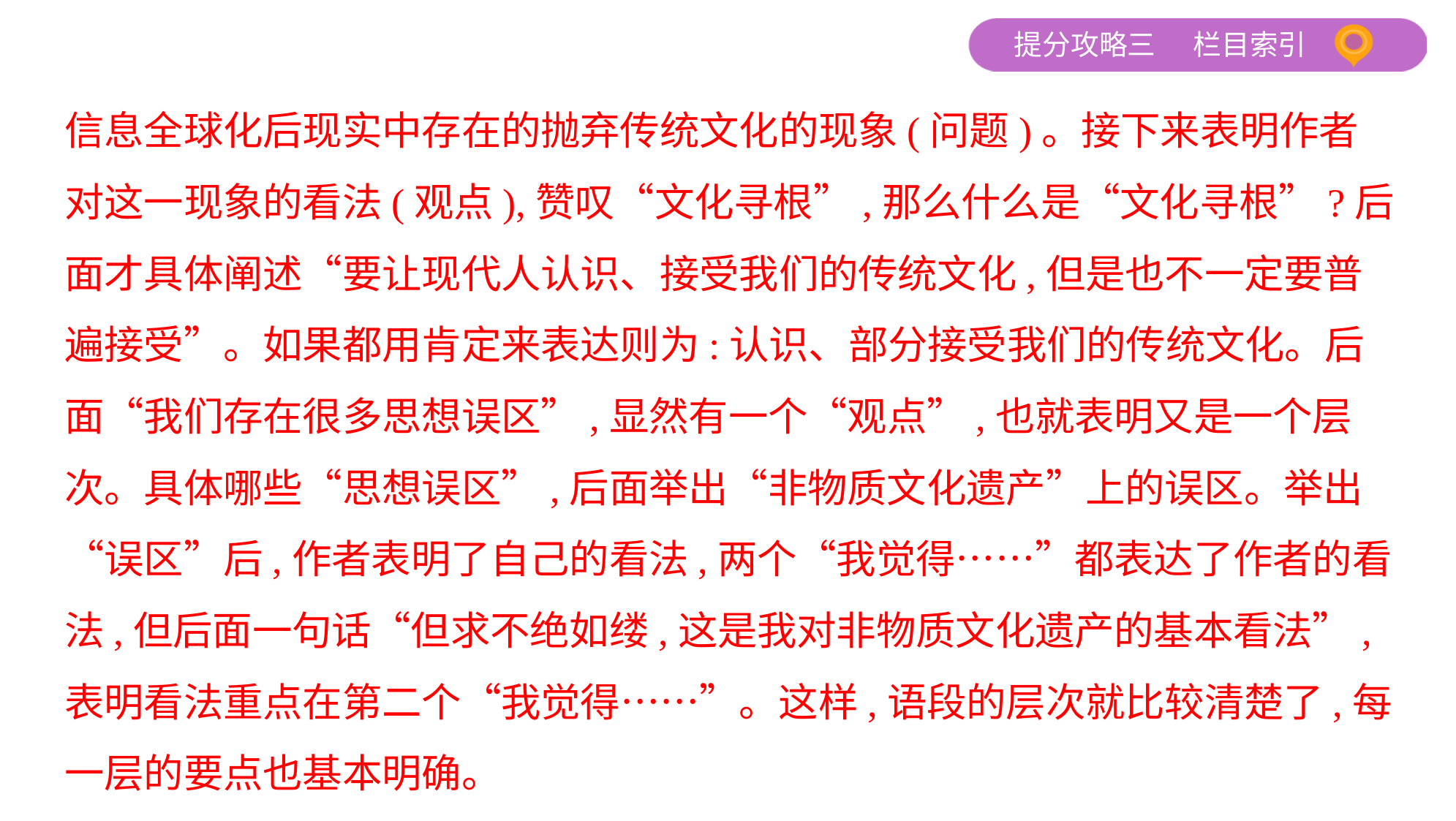

信息全球化后现实中存在的抛弃传统文化的现象(问题)。接下来表明作者
对这一现象的看法(观点),赞叹“文化寻根”,那么什么是“文化寻根”?后
面才具体阐述“要让现代人认识、接受我们的传统文化,但是也不一定要普
遍接受”。如果都用肯定来表达则为:认识、部分接受我们的传统文化。后
面“我们存在很多思想误区”,显然有一个“观点”,也就表明又是一个层
次。具体哪些“思想误区”,后面举出“非物质文化遗产”上的误区。举出
“误区”后,作者表明了自己的看法,两个“我觉得……”都表达了作者的看
法,但后面一句话“但求不绝如缕,这是我对非物质文化遗产的基本看法”,
表明看法重点在第二个“我觉得……”。这样,语段的层次就比较清楚了,每
一层的要点也基本明确。